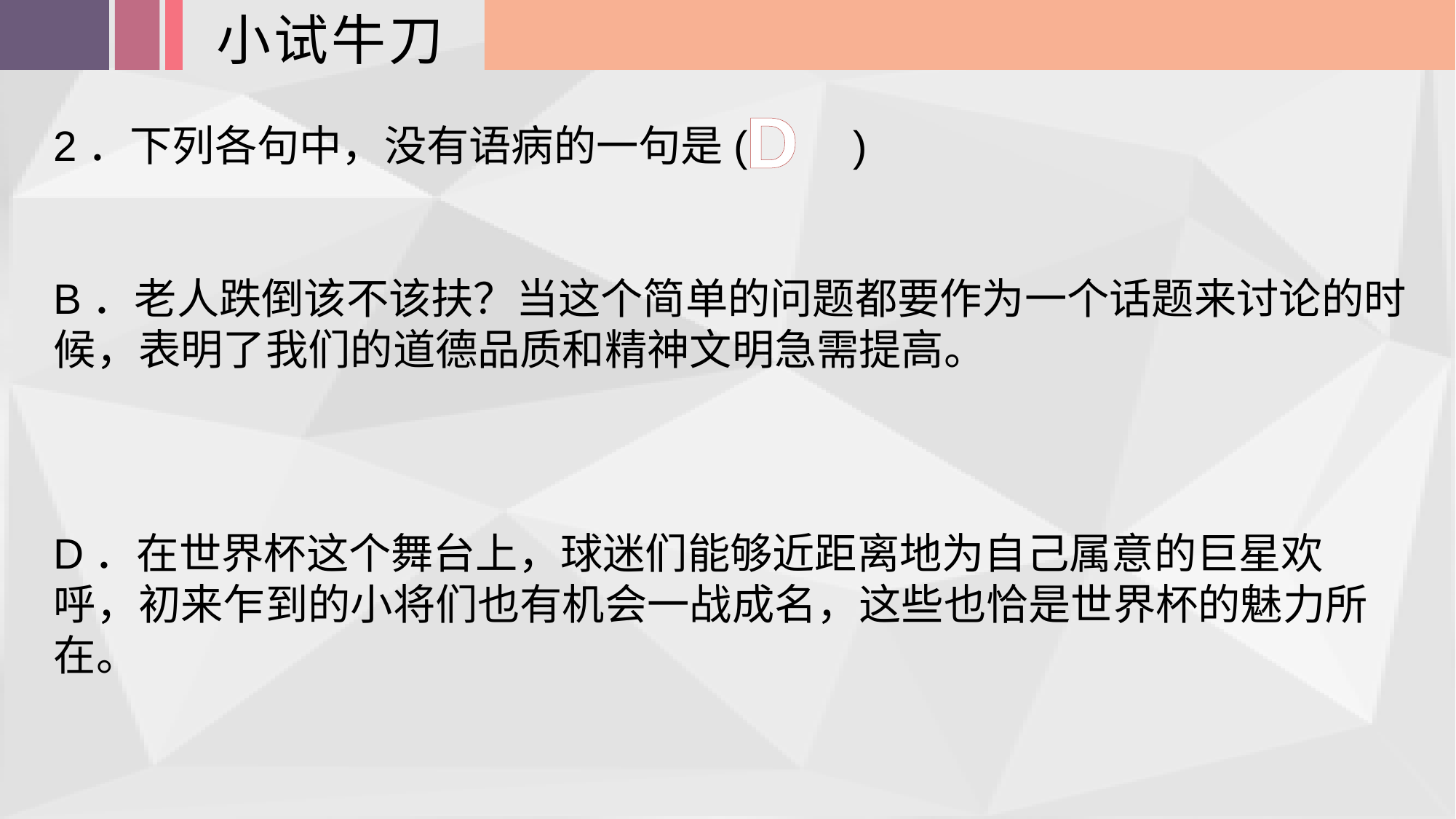

小试牛刀

D
2．下列各句中，没有语病的一句是(　　)

B．老人跌倒该不该扶？当这个简单的问题都要作为一个话题来讨论的时候，表明了我们的道德品质和精神文明急需提高。

D．在世界杯这个舞台上，球迷们能够近距离地为自己属意的巨星欢呼，初来乍到的小将们也有机会一战成名，这些也恰是世界杯的魅力所在。